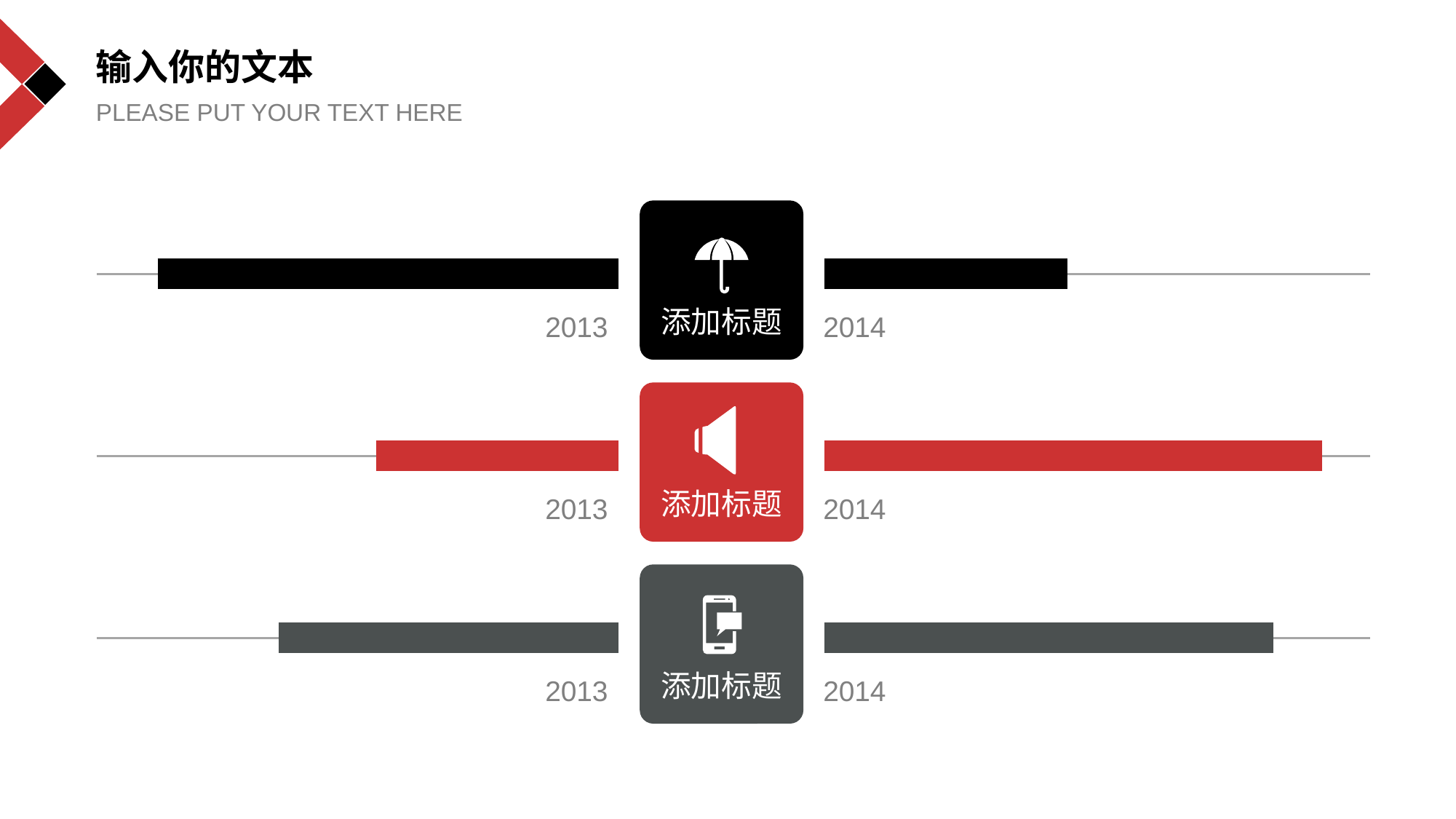

输入你的文本
PLEASE PUT YOUR TEXT HERE

添加标题
2013
2014

添加标题
2013
2014

添加标题
2013
2014